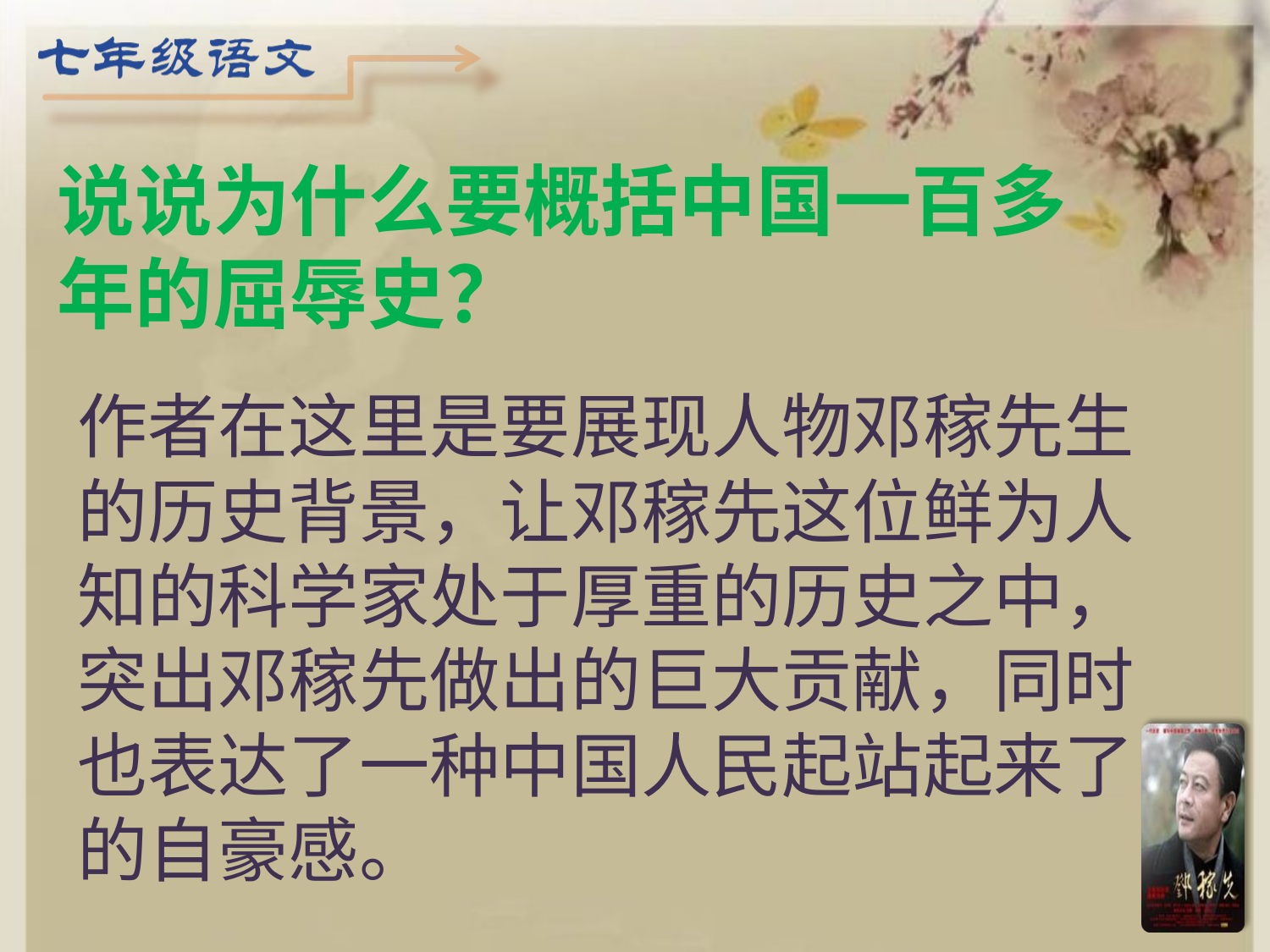

说说为什么要概括中国一百多年的屈辱史？
作者在这里是要展现人物邓稼先生的历史背景，让邓稼先这位鲜为人知的科学家处于厚重的历史之中，突出邓稼先做出的巨大贡献，同时也表达了一种中国人民起站起来了的自豪感。